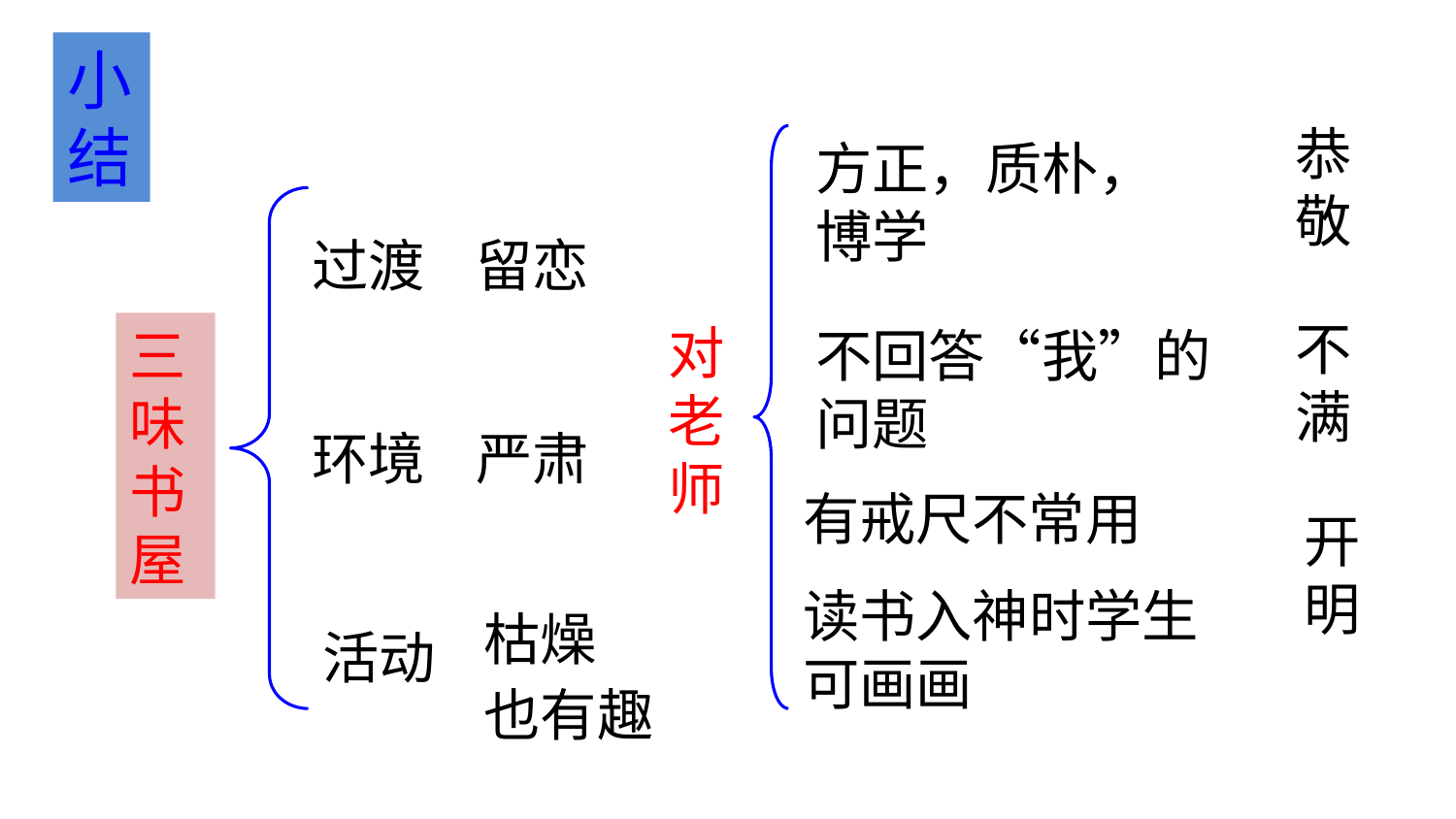

小结
恭敬

方正，质朴，博学

过渡
三味书屋
环境
活动
留恋
不满
对老师
不回答“我”的问题
严肃
有戒尺不常用
读书入神时学生可画画
开明
枯燥
也有趣